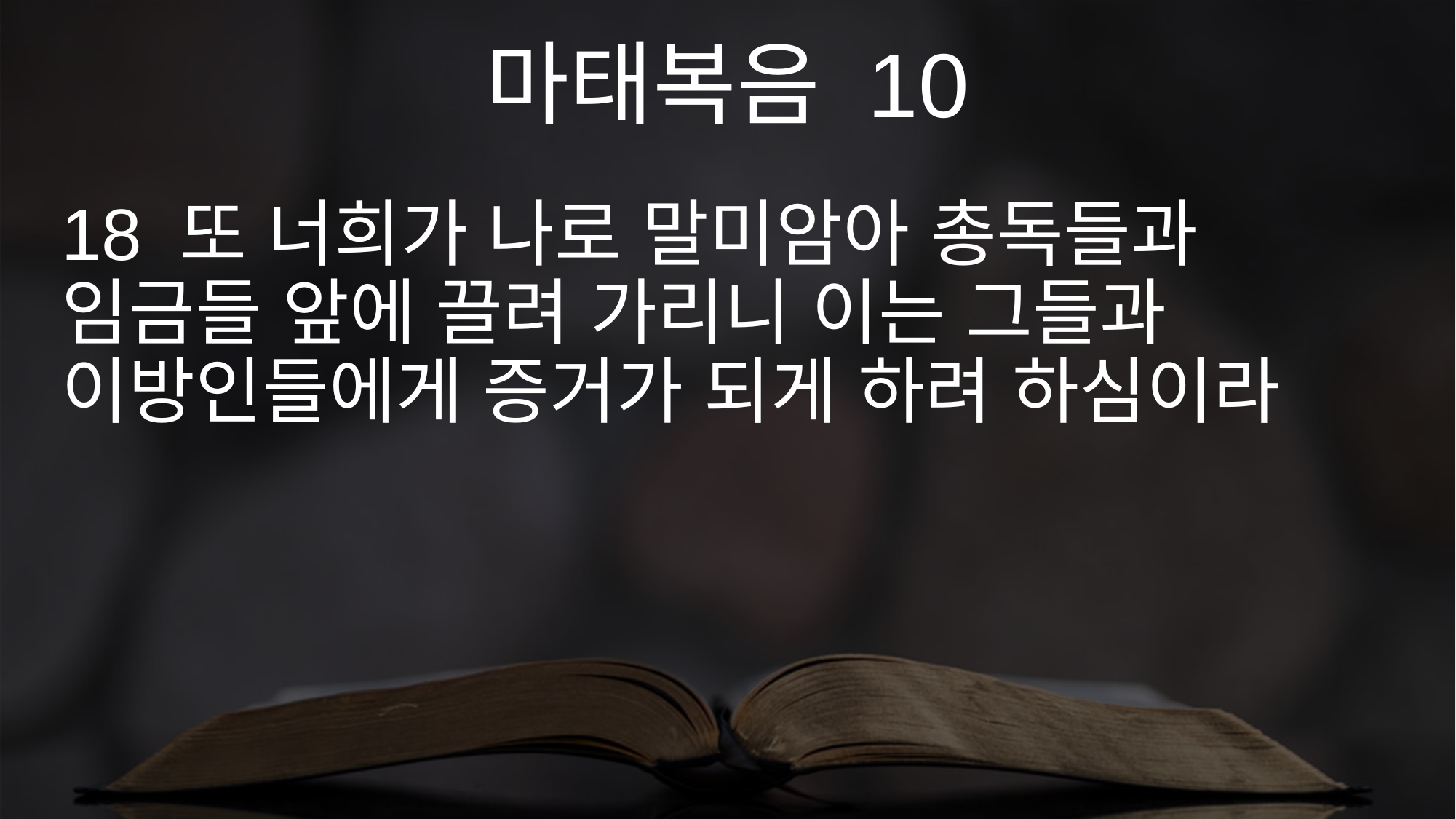

마태복음 10
18 또 너희가 나로 말미암아 총독들과 임금들 앞에 끌려 가리니 이는 그들과 이방인들에게 증거가 되게 하려 하심이라